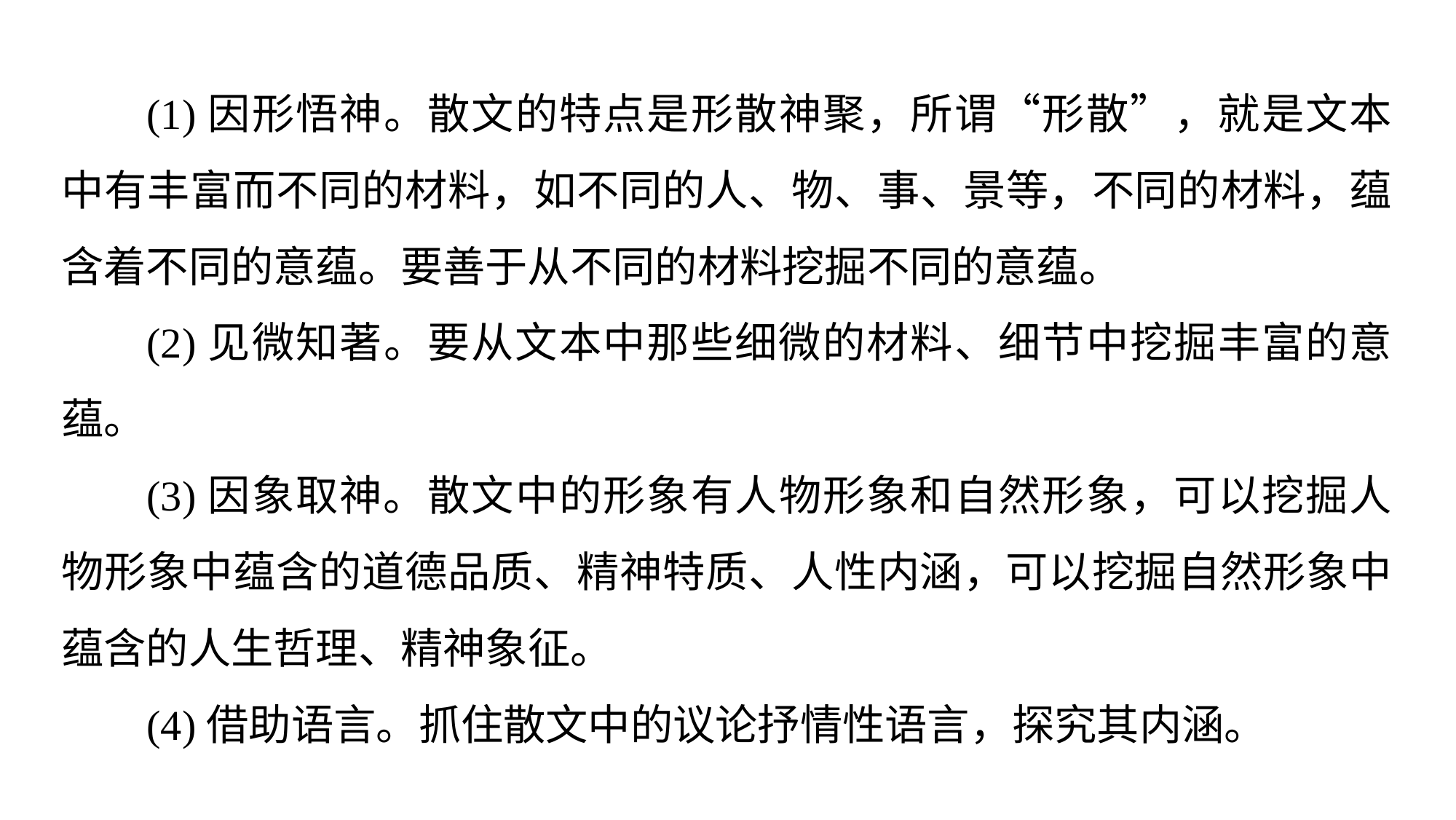

(1)因形悟神。散文的特点是形散神聚，所谓“形散”，就是文本中有丰富而不同的材料，如不同的人、物、事、景等，不同的材料，蕴含着不同的意蕴。要善于从不同的材料挖掘不同的意蕴。
(2)见微知著。要从文本中那些细微的材料、细节中挖掘丰富的意蕴。
(3)因象取神。散文中的形象有人物形象和自然形象，可以挖掘人物形象中蕴含的道德品质、精神特质、人性内涵，可以挖掘自然形象中蕴含的人生哲理、精神象征。
(4)借助语言。抓住散文中的议论抒情性语言，探究其内涵。